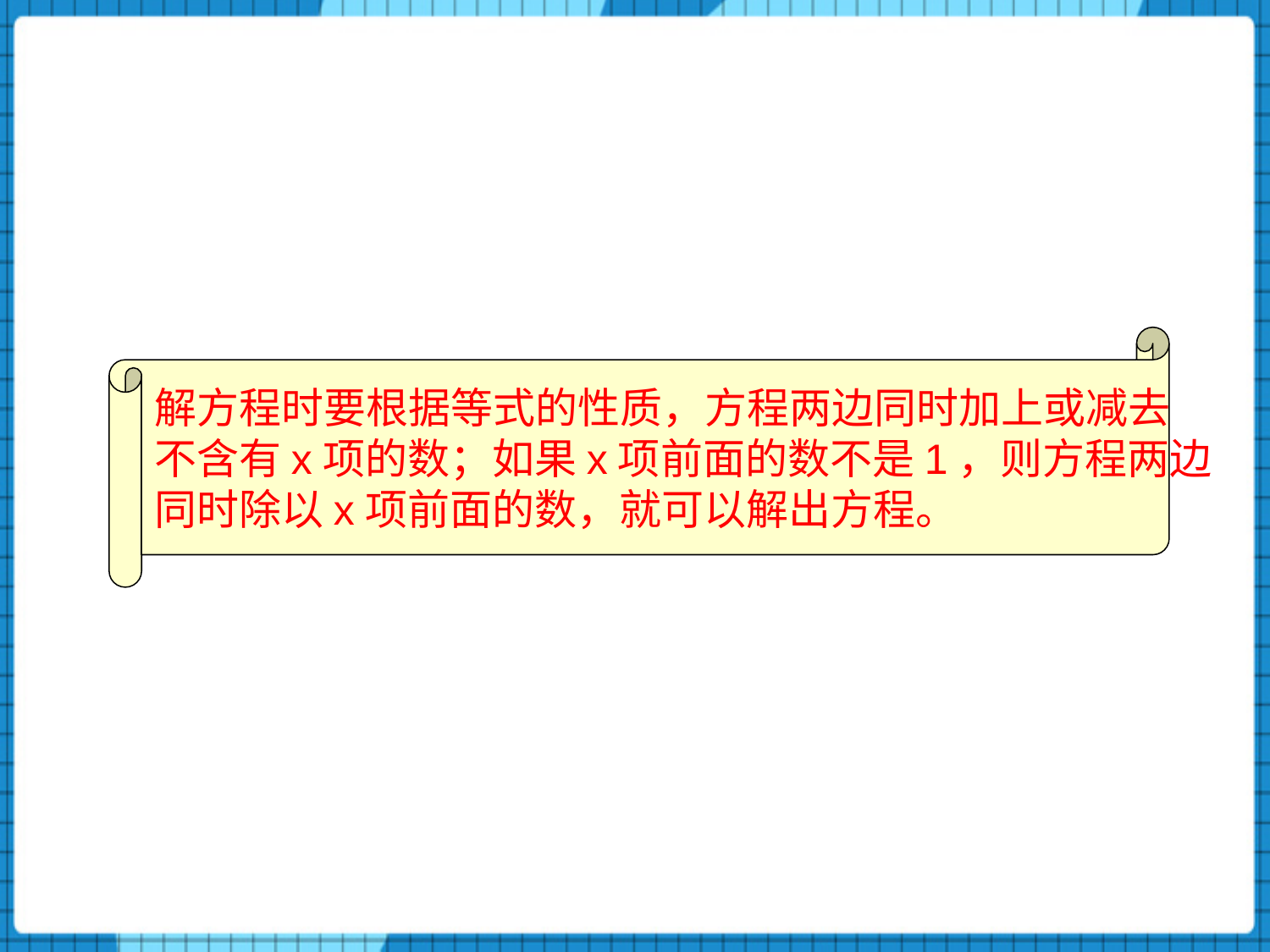

解方程时要根据等式的性质，方程两边同时加上或减去
不含有x项的数；如果x项前面的数不是1，则方程两边
同时除以x项前面的数，就可以解出方程。